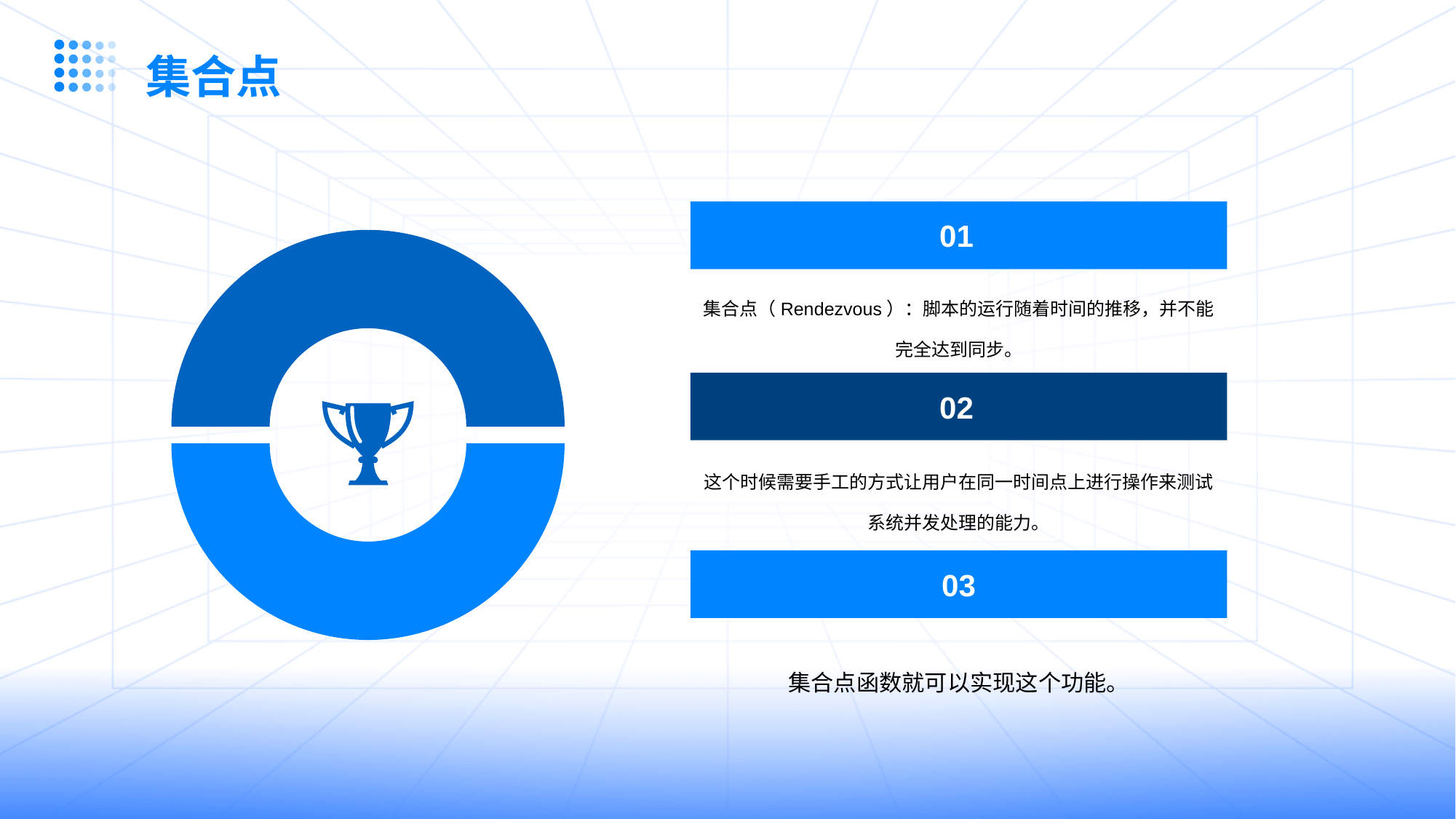

集合点

01

集合点（Rendezvous）：脚本的运行随着时间的推移，并不能完全达到同步。

02

这个时候需要手工的方式让用户在同一时间点上进行操作来测试系统并发处理的能力。

03
集合点函数就可以实现这个功能。